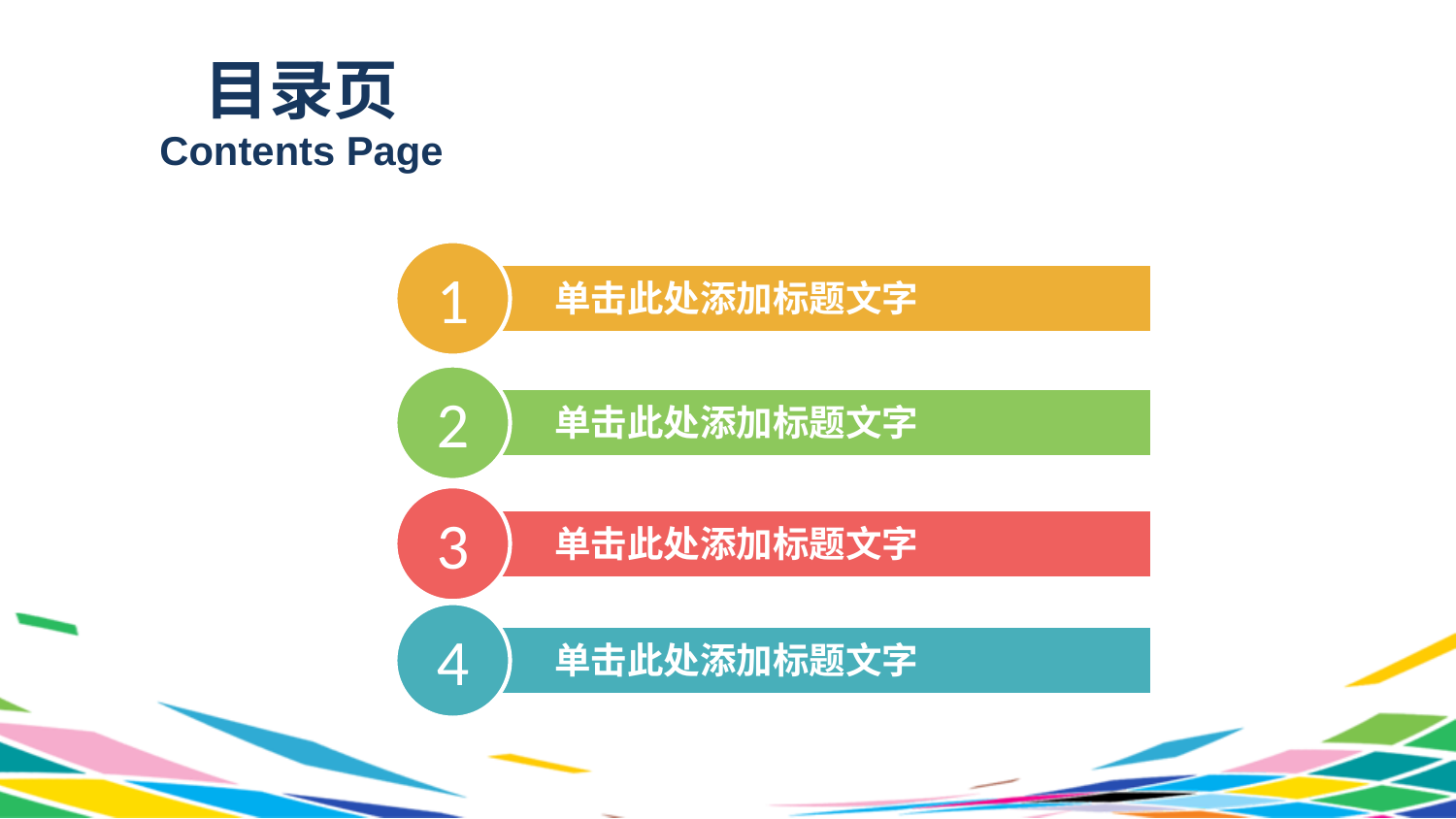

目录页
Contents Page

1

单击此处添加标题文字

2

单击此处添加标题文字

3

单击此处添加标题文字

4

单击此处添加标题文字